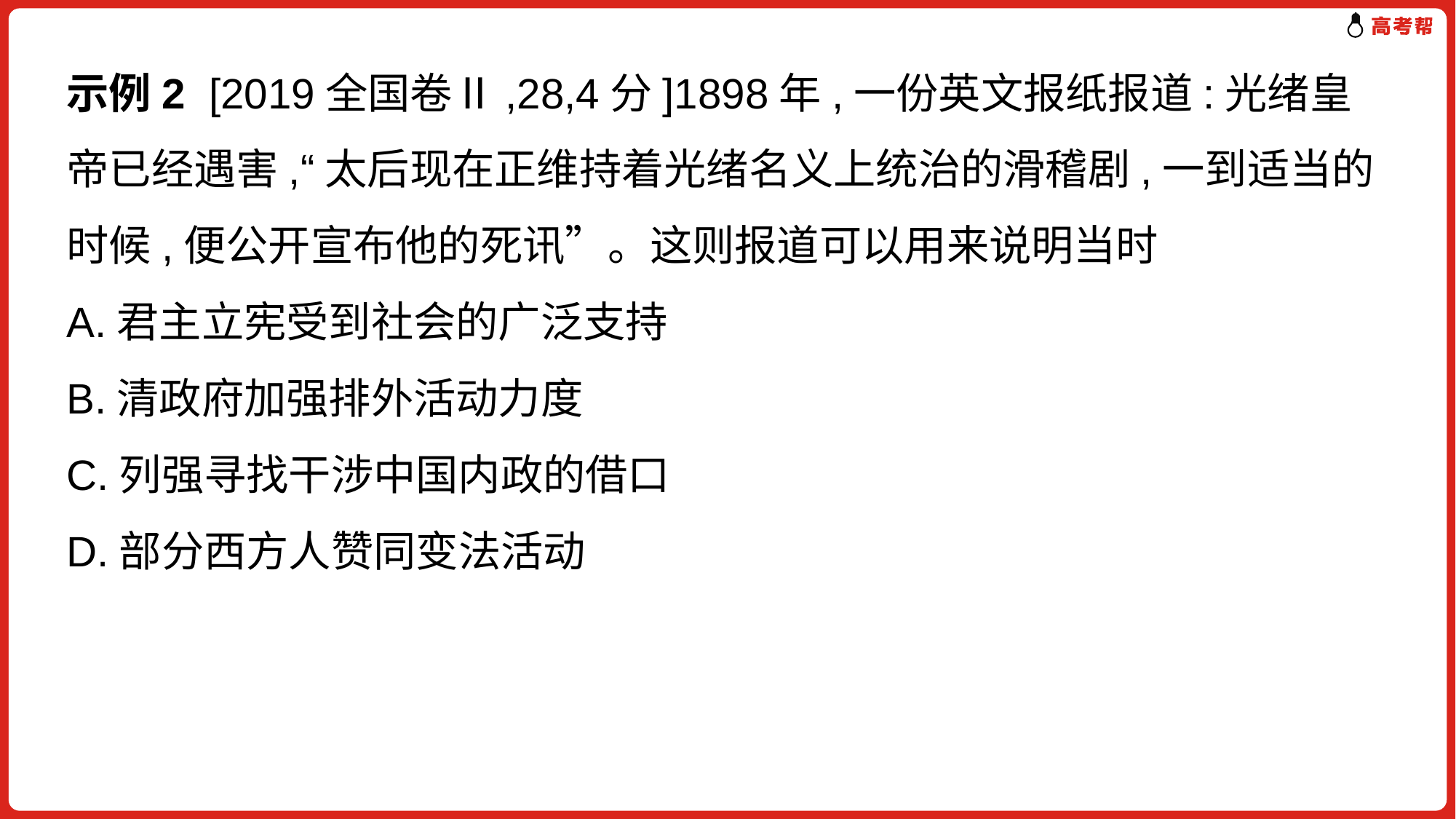

示例2  [2019全国卷Ⅱ,28,4分]1898年,一份英文报纸报道:光绪皇帝已经遇害,“太后现在正维持着光绪名义上统治的滑稽剧,一到适当的时候,便公开宣布他的死讯”。这则报道可以用来说明当时
A.君主立宪受到社会的广泛支持
B.清政府加强排外活动力度
C.列强寻找干涉中国内政的借口
D.部分西方人赞同变法活动